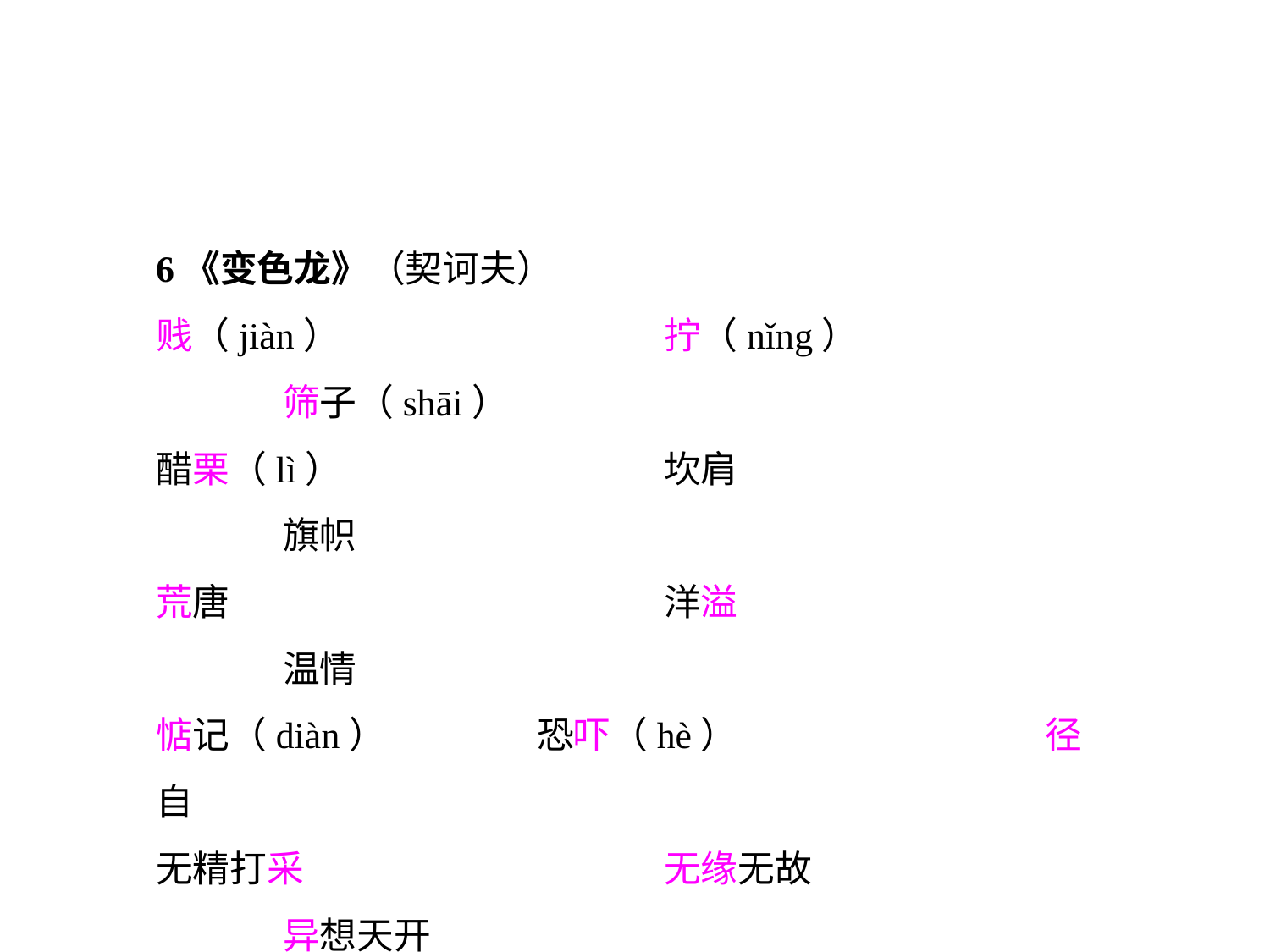

6《变色龙》（契诃夫）
贱（jiàn）			拧（nǐng）			筛子（shāi）
醋栗（lì）			坎肩				旗帜
荒唐				洋溢				温情
惦记（diàn）		恐吓（hè）			径自
无精打采			无缘无故			异想天开